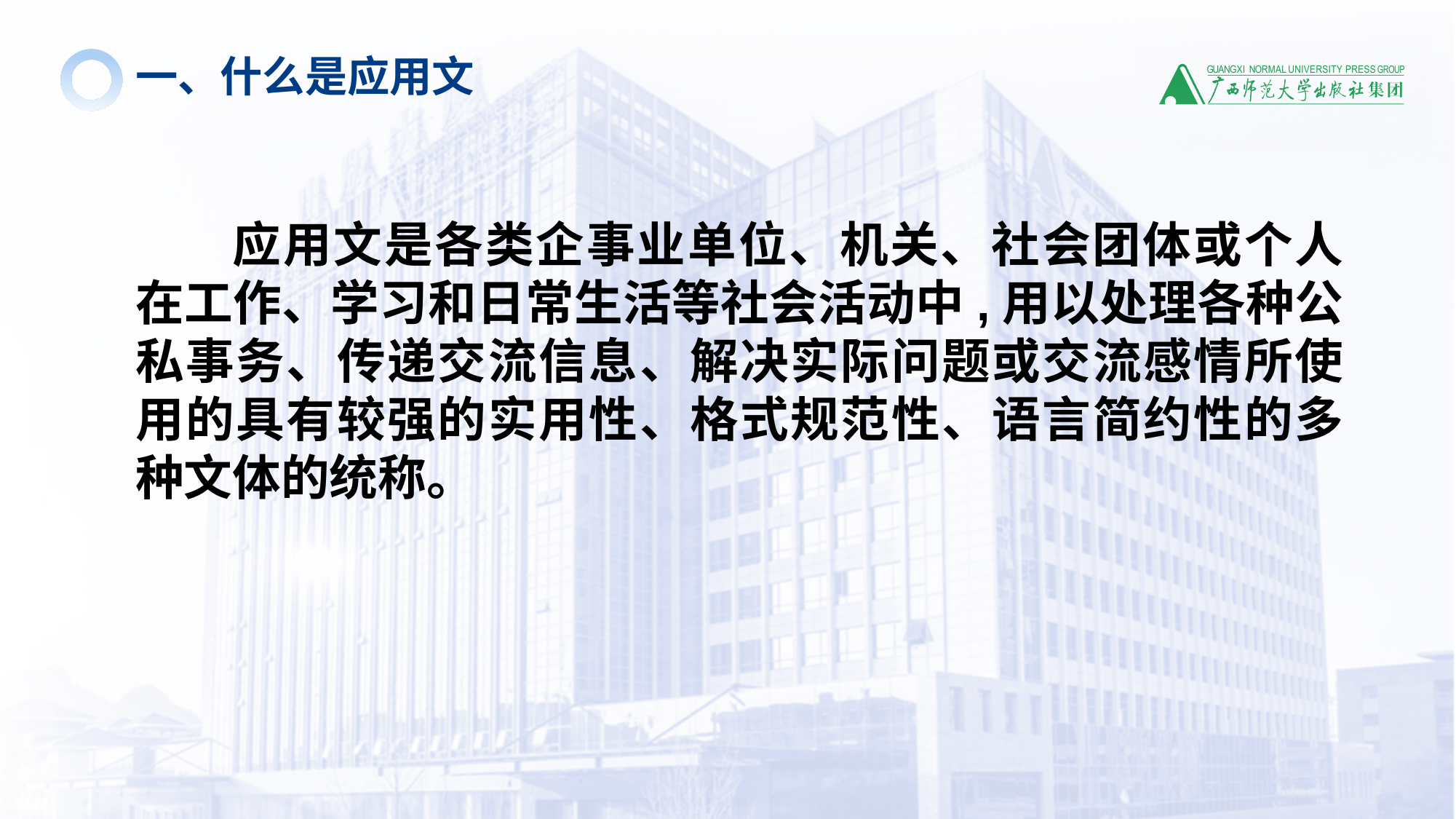

一、什么是应用文

应用文是各类企事业单位、机关、社会团体或个人在工作、学习和日常生活等社会活动中,用以处理各种公私事务、传递交流信息、解决实际问题或交流感情所使用的具有较强的实用性、格式规范性、语言简约性的多种文体的统称。